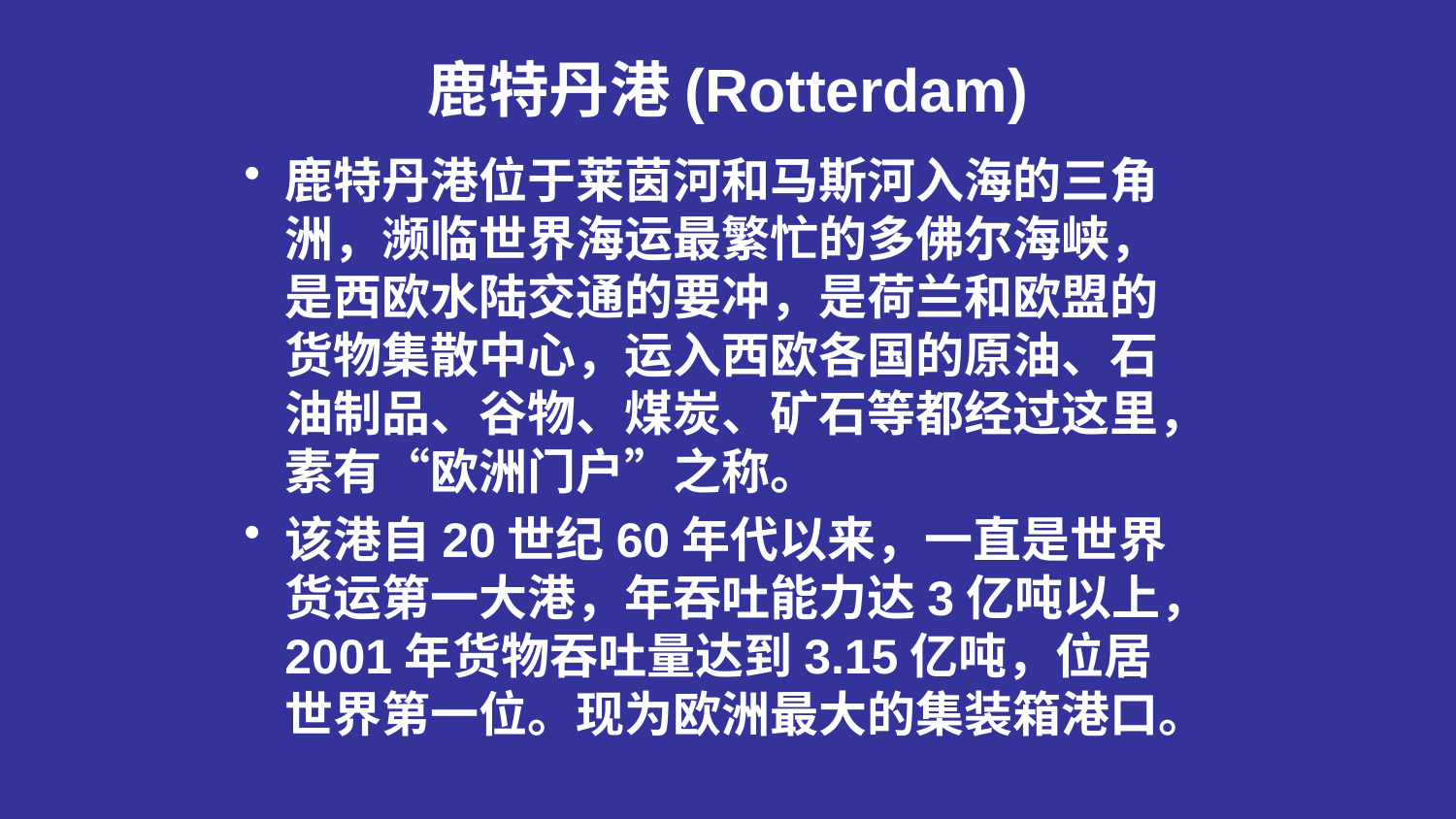

# 鹿特丹港(Rotterdam)
鹿特丹港位于莱茵河和马斯河入海的三角洲，濒临世界海运最繁忙的多佛尔海峡，是西欧水陆交通的要冲，是荷兰和欧盟的货物集散中心，运入西欧各国的原油、石油制品、谷物、煤炭、矿石等都经过这里，素有“欧洲门户”之称。
该港自20世纪60年代以来，一直是世界货运第一大港，年吞吐能力达3亿吨以上，2001年货物吞吐量达到3.15亿吨，位居世界第一位。现为欧洲最大的集装箱港口。